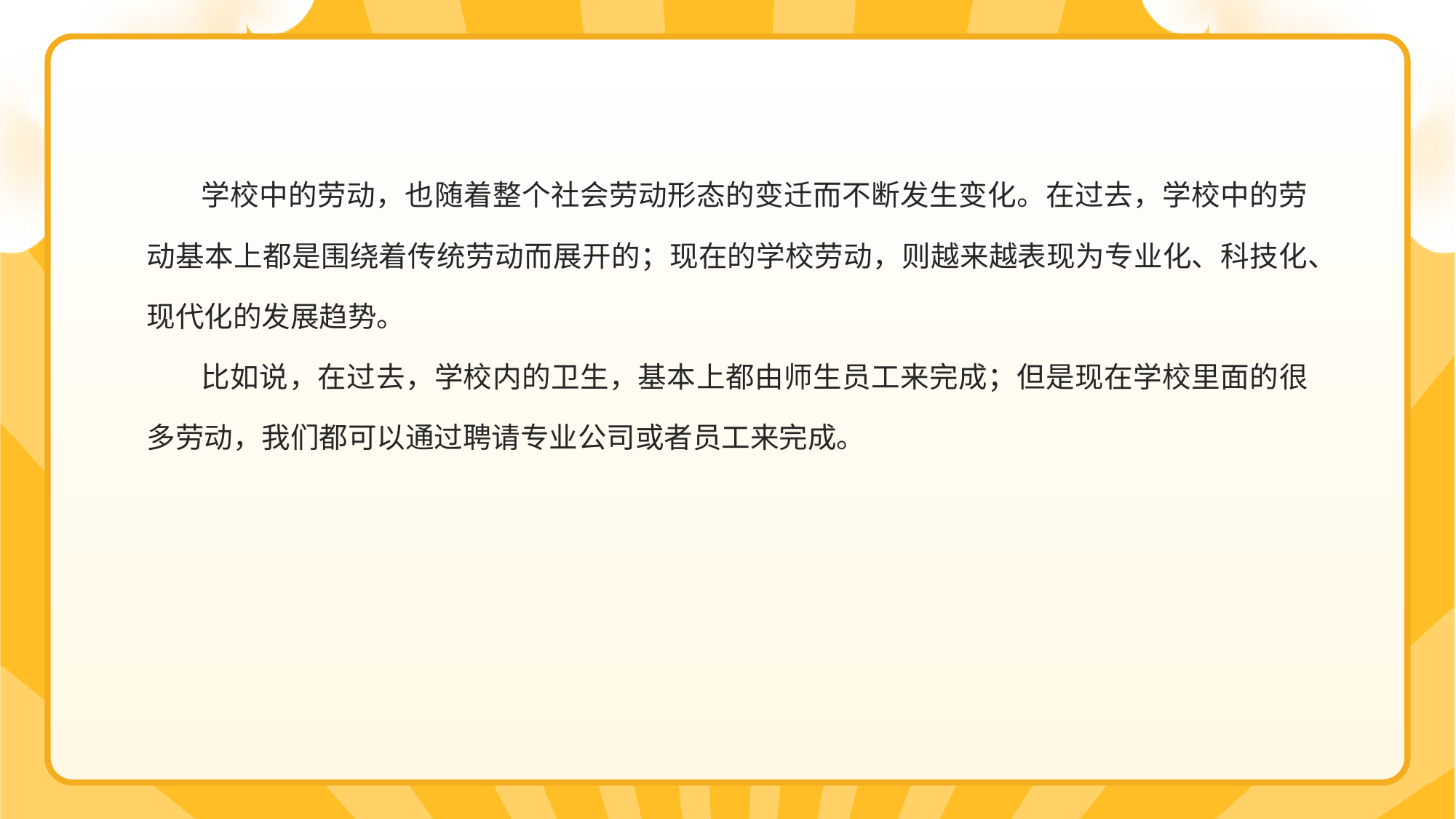

学校中的劳动，也随着整个社会劳动形态的变迁而不断发生变化。在过去，学校中的劳动基本上都是围绕着传统劳动而展开的；现在的学校劳动，则越来越表现为专业化、科技化、现代化的发展趋势。
比如说，在过去，学校内的卫生，基本上都由师生员工来完成；但是现在学校里面的很多劳动，我们都可以通过聘请专业公司或者员工来完成。